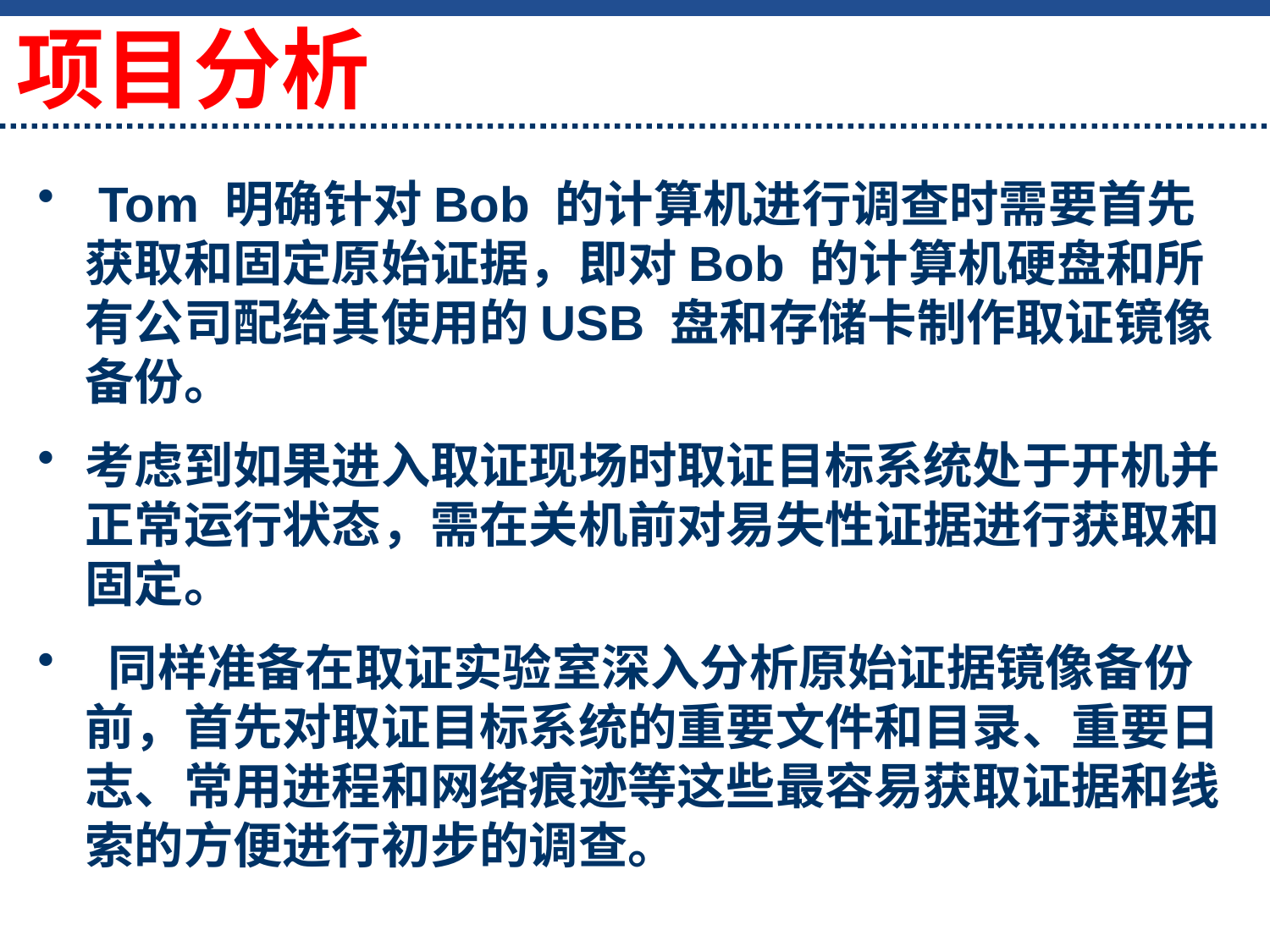

项目分析
 Tom 明确针对Bob 的计算机进行调查时需要首先获取和固定原始证据，即对Bob 的计算机硬盘和所有公司配给其使用的USB 盘和存储卡制作取证镜像备份。
考虑到如果进入取证现场时取证目标系统处于开机并正常运行状态，需在关机前对易失性证据进行获取和固定。
 同样准备在取证实验室深入分析原始证据镜像备份前，首先对取证目标系统的重要文件和目录、重要日志、常用进程和网络痕迹等这些最容易获取证据和线索的方便进行初步的调查。